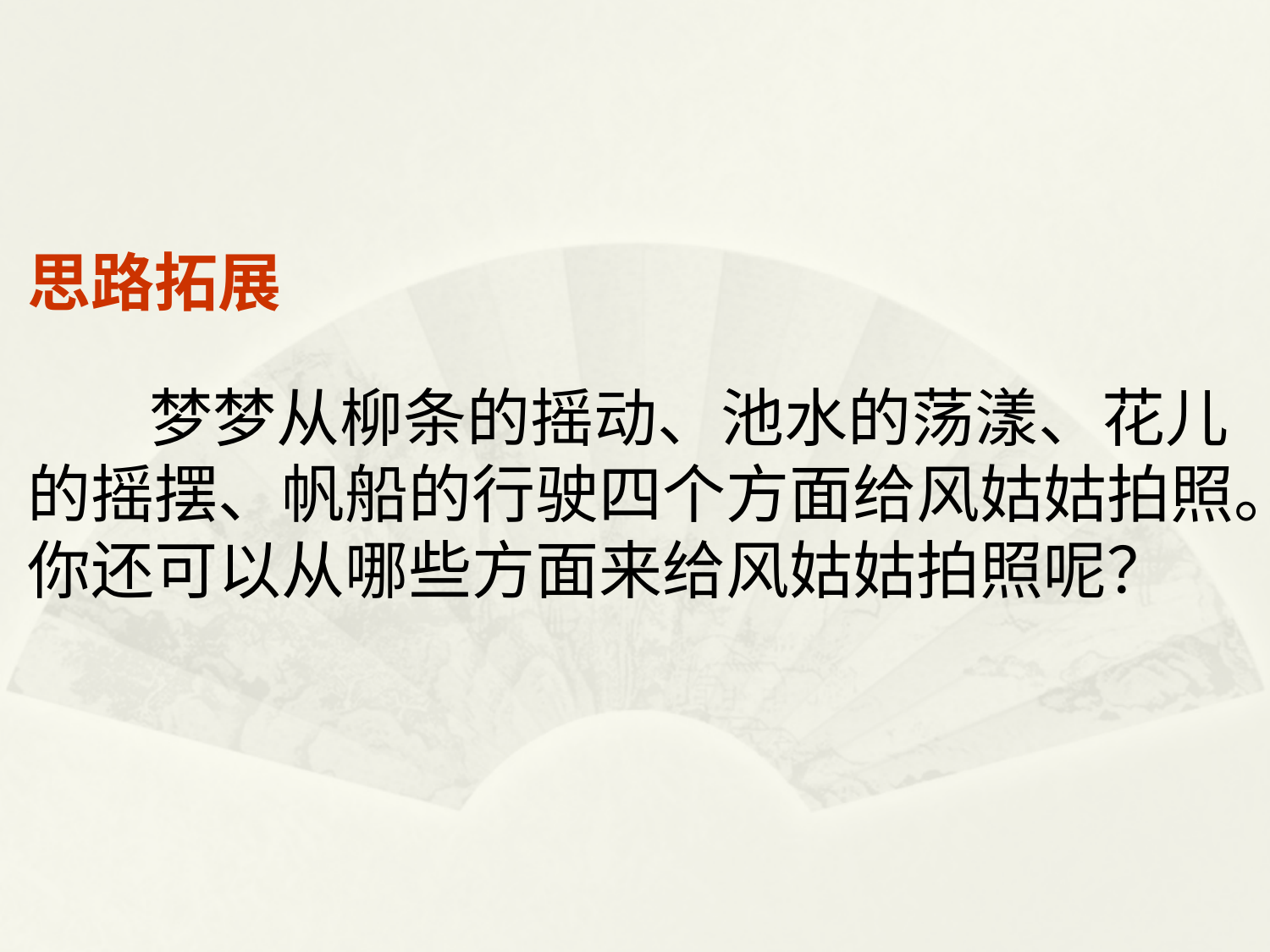

思路拓展

          梦梦从柳条的摇动、池水的荡漾、花儿的摇摆、帆船的行驶四个方面给风姑姑拍照。你还可以从哪些方面来给风姑姑拍照呢？